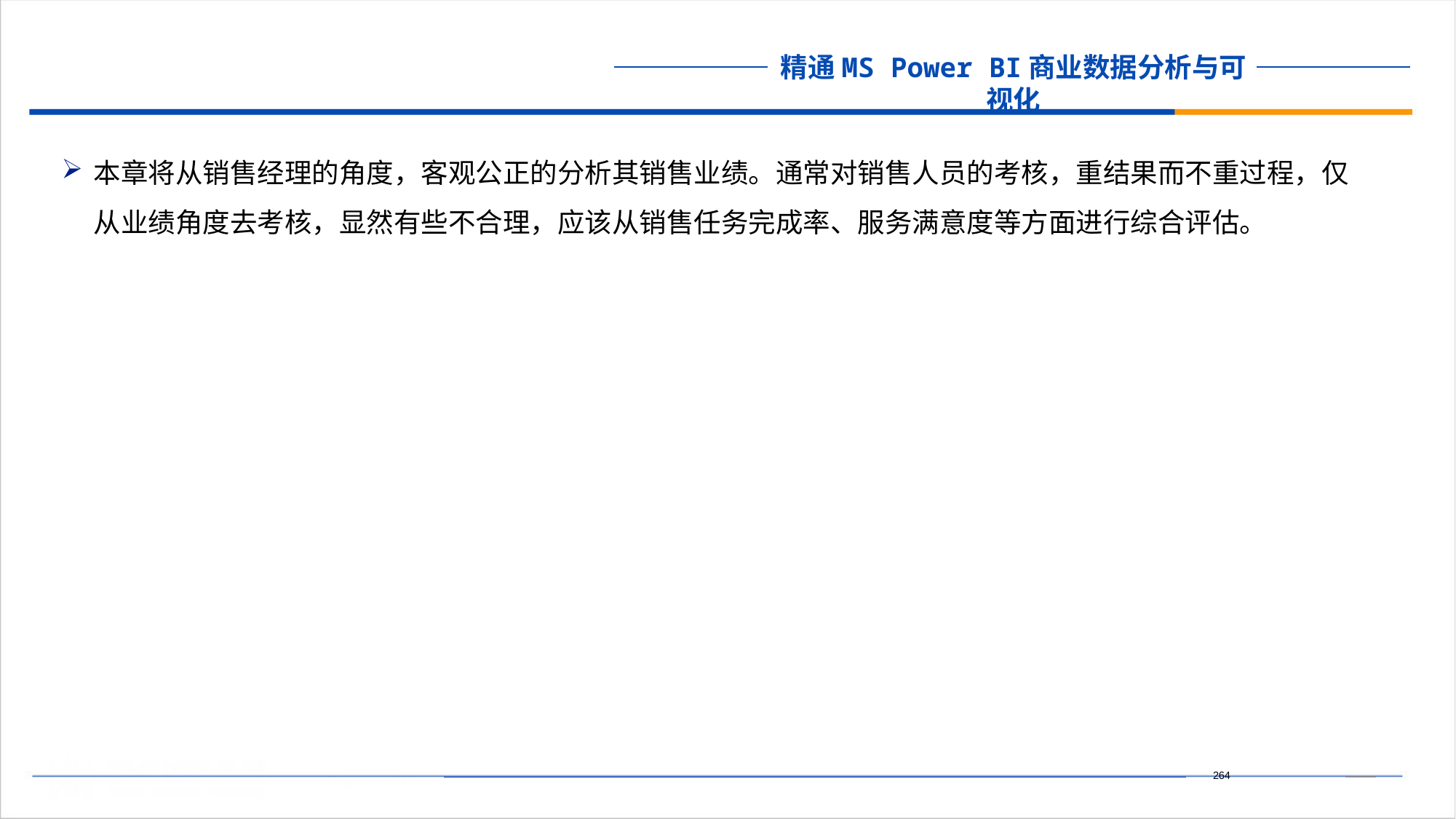

本章将从销售经理的角度，客观公正的分析其销售业绩。通常对销售人员的考核，重结果而不重过程，仅从业绩角度去考核，显然有些不合理，应该从销售任务完成率、服务满意度等方面进行综合评估。